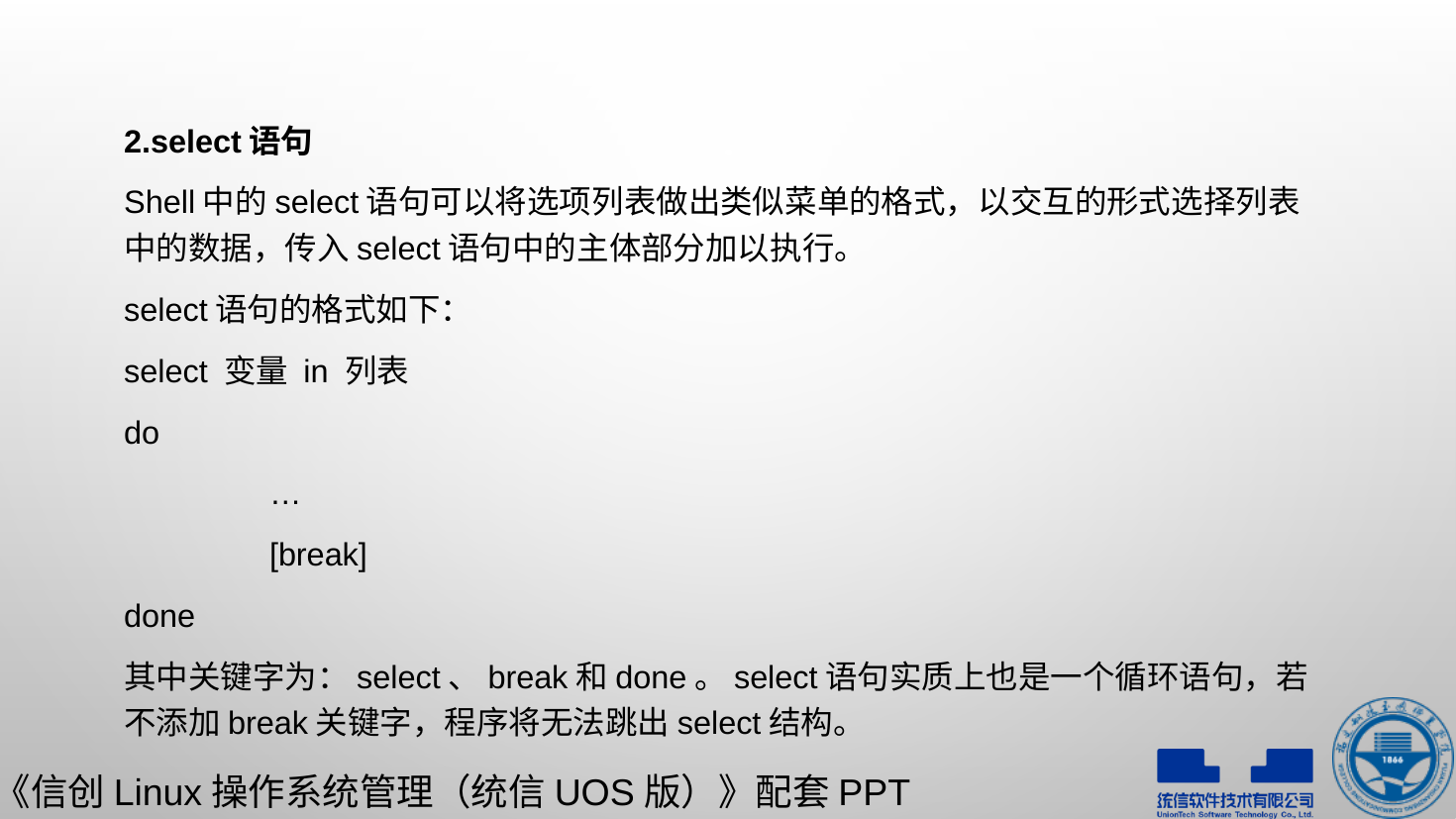

2.select语句
Shell中的select语句可以将选项列表做出类似菜单的格式，以交互的形式选择列表中的数据，传入select语句中的主体部分加以执行。
select语句的格式如下：
select 变量 in 列表
do
	…
	[break]
done
其中关键字为：select、break和done。select语句实质上也是一个循环语句，若不添加break关键字，程序将无法跳出select结构。